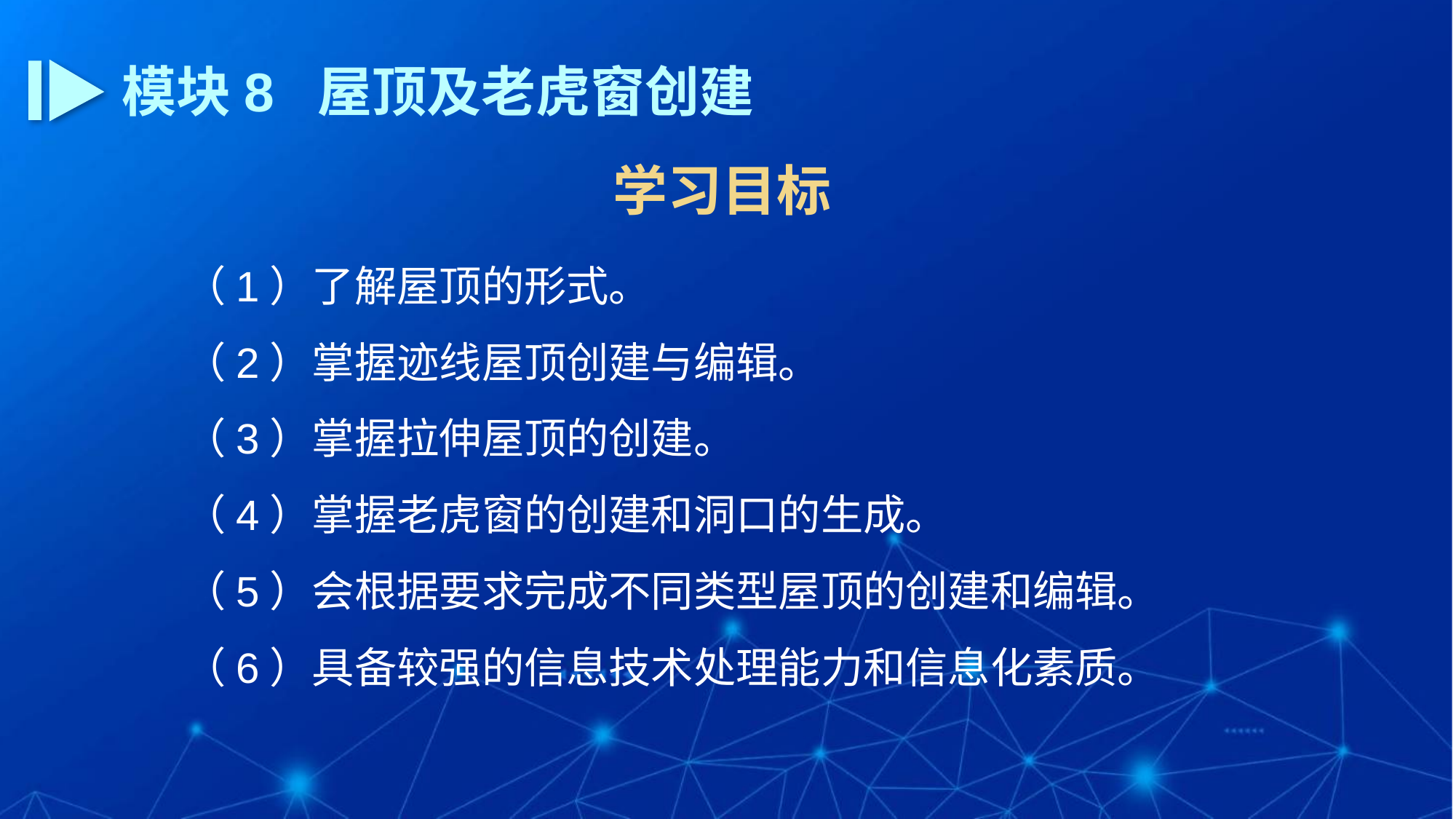

模块8  屋顶及老虎窗创建

学习目标
（1）了解屋顶的形式。
（2）掌握迹线屋顶创建与编辑。
（3）掌握拉伸屋顶的创建。
（4）掌握老虎窗的创建和洞口的生成。
（5）会根据要求完成不同类型屋顶的创建和编辑。
（6）具备较强的信息技术处理能力和信息化素质。